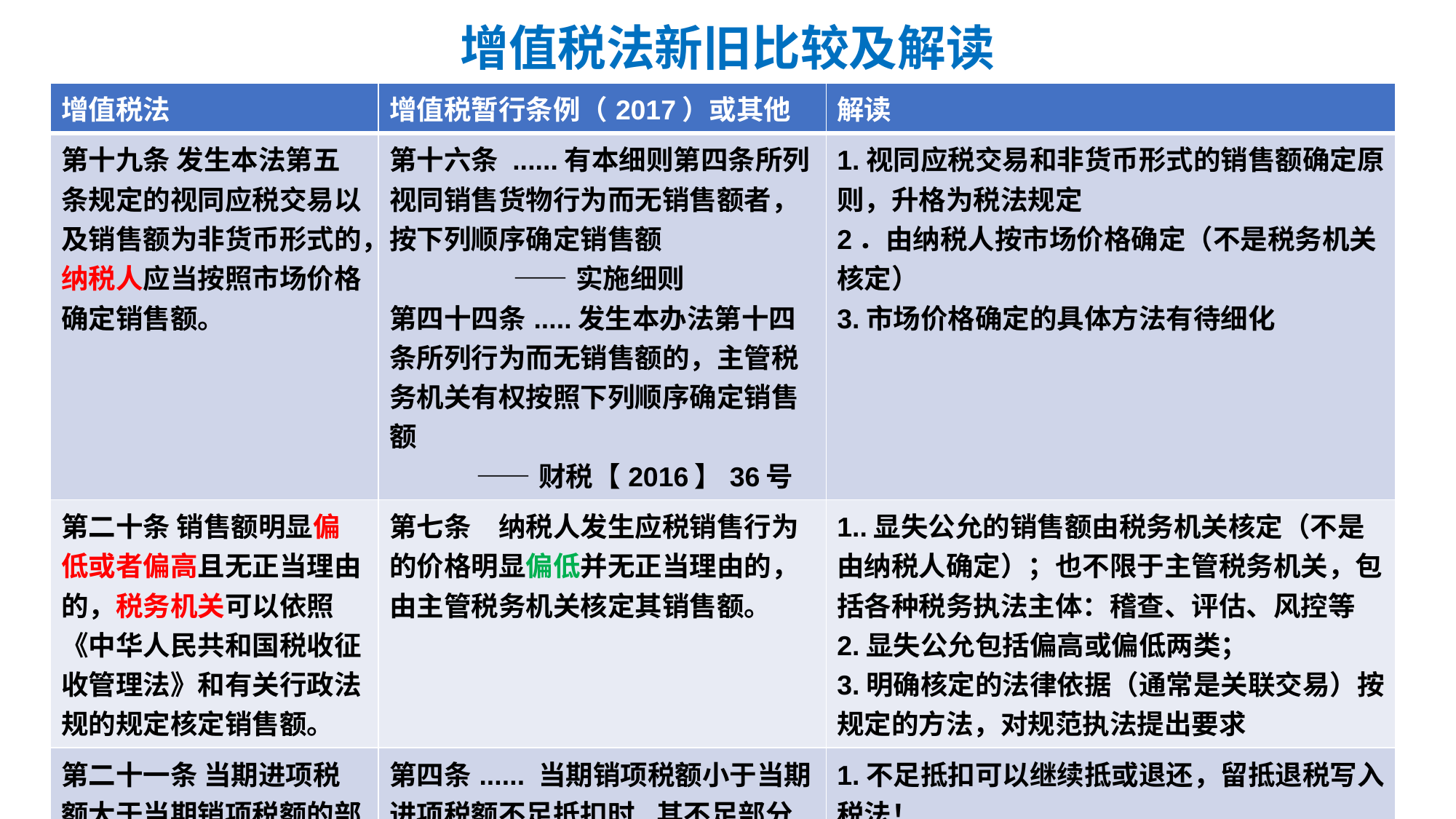

# 增值税法新旧比较及解读
| 增值税法 | 增值税暂行条例（2017）或其他 | 解读 |
| --- | --- | --- |
| 第十九条 发生本法第五条规定的视同应税交易以及销售额为非货币形式的，纳税人应当按照市场价格确定销售额。 | 第十六条 ......有本细则第四条所列视同销售货物行为而无销售额者，按下列顺序确定销售额 ——实施细则 第四十四条.....发生本办法第十四条所列行为而无销售额的，主管税务机关有权按照下列顺序确定销售额 ——财税【2016】36号 | 1.视同应税交易和非货币形式的销售额确定原则，升格为税法规定 2．由纳税人按市场价格确定（不是税务机关核定） 3.市场价格确定的具体方法有待细化 |
| 第二十条 销售额明显偏低或者偏高且无正当理由的，税务机关可以依照《中华人民共和国税收征收管理法》和有关行政法规的规定核定销售额。 | 第七条　纳税人发生应税销售行为的价格明显偏低并无正当理由的，由主管税务机关核定其销售额。 | 1..显失公允的销售额由税务机关核定（不是由纳税人确定）；也不限于主管税务机关，包括各种税务执法主体：稽查、评估、风控等 2.显失公允包括偏高或偏低两类； 3.明确核定的法律依据（通常是关联交易）按规定的方法，对规范执法提出要求 |
| 第二十一条 当期进项税额大于当期销项税额的部分，纳税人可以按照国务院的规定选择结转下期继续抵扣或者申请退还。 | 第四条...... 当期销项税额小于当期进项税额不足抵扣时,其不足部分可以结转下期继续抵扣。 | 1.不足抵扣可以继续抵或退还，留抵退税写入税法！ 2.留抵税额结转或退还，可选择 3.国务院将留抵退税作出进一步规定（退还的范围、条件、比例等） |